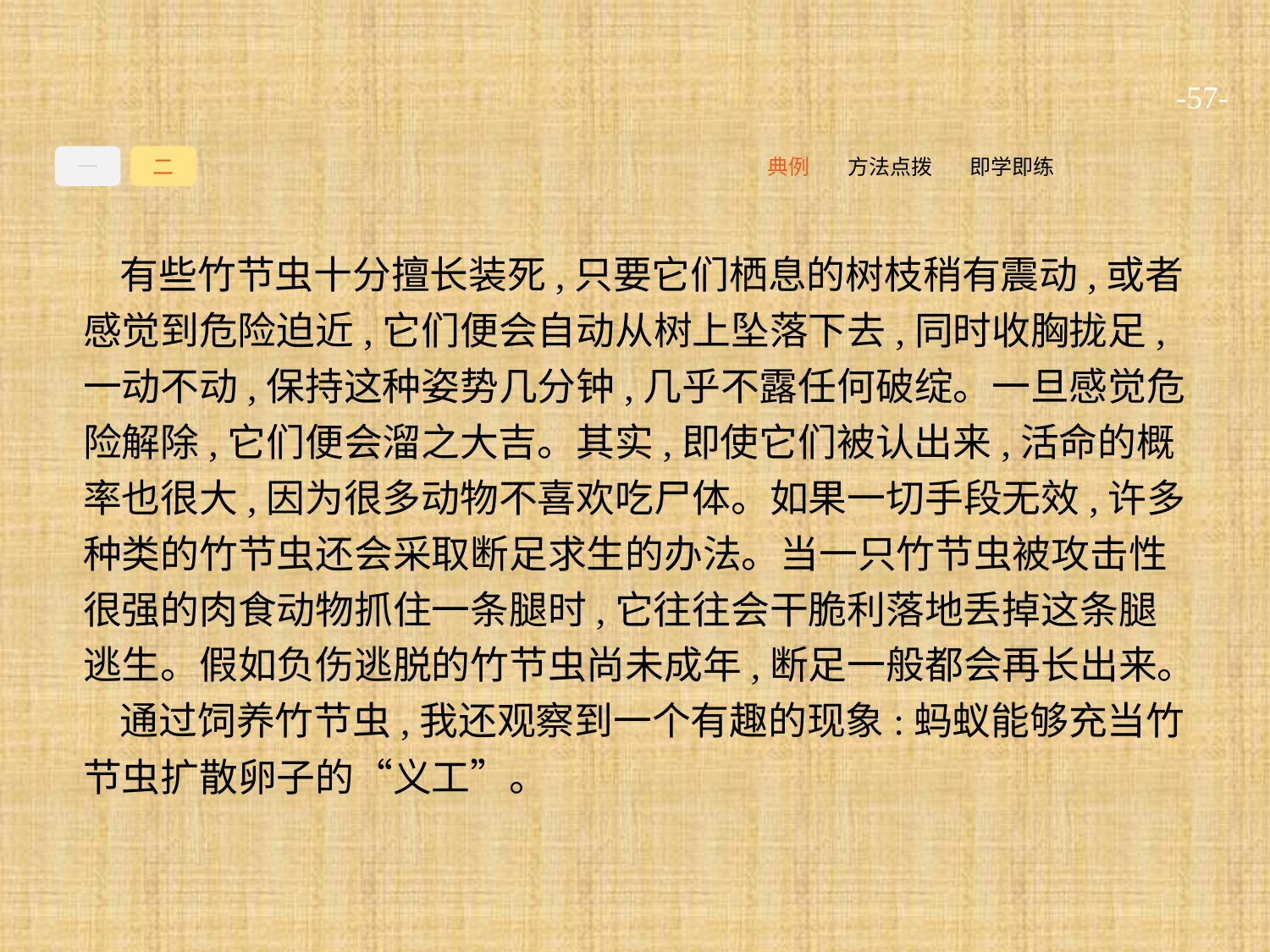

-57-
一
二
即学即练
方法点拨
典例
有些竹节虫十分擅长装死,只要它们栖息的树枝稍有震动,或者感觉到危险迫近,它们便会自动从树上坠落下去,同时收胸拢足,一动不动,保持这种姿势几分钟,几乎不露任何破绽。一旦感觉危险解除,它们便会溜之大吉。其实,即使它们被认出来,活命的概率也很大,因为很多动物不喜欢吃尸体。如果一切手段无效,许多种类的竹节虫还会采取断足求生的办法。当一只竹节虫被攻击性很强的肉食动物抓住一条腿时,它往往会干脆利落地丢掉这条腿逃生。假如负伤逃脱的竹节虫尚未成年,断足一般都会再长出来。
通过饲养竹节虫,我还观察到一个有趣的现象:蚂蚁能够充当竹节虫扩散卵子的“义工”。